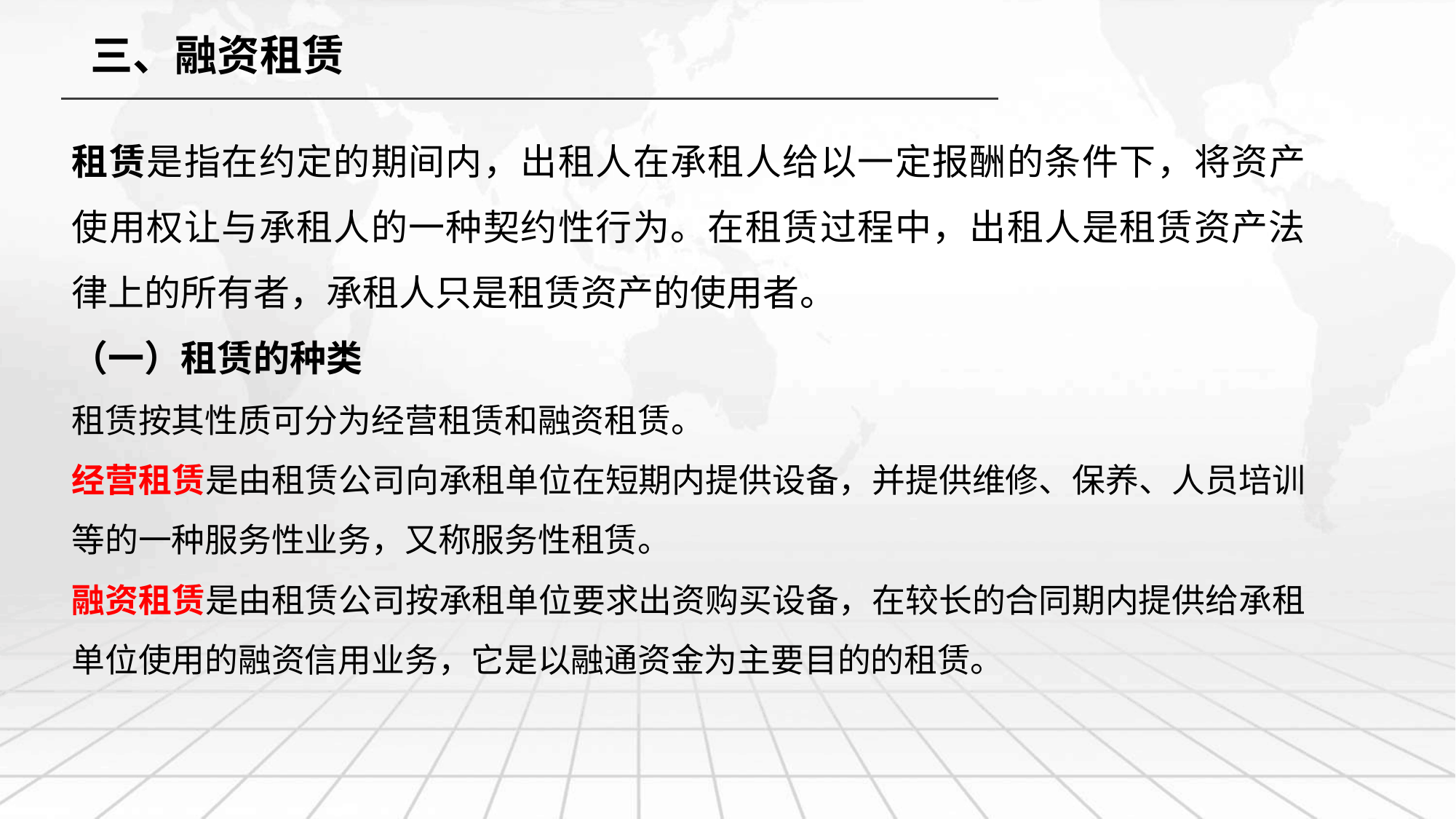

三、融资租赁
租赁是指在约定的期间内，出租人在承租人给以一定报酬的条件下，将资产使用权让与承租人的一种契约性行为。在租赁过程中，出租人是租赁资产法律上的所有者，承租人只是租赁资产的使用者。
（一）租赁的种类
租赁按其性质可分为经营租赁和融资租赁。
经营租赁是由租赁公司向承租单位在短期内提供设备，并提供维修、保养、人员培训等的一种服务性业务，又称服务性租赁。
融资租赁是由租赁公司按承租单位要求出资购买设备，在较长的合同期内提供给承租单位使用的融资信用业务，它是以融通资金为主要目的的租赁。